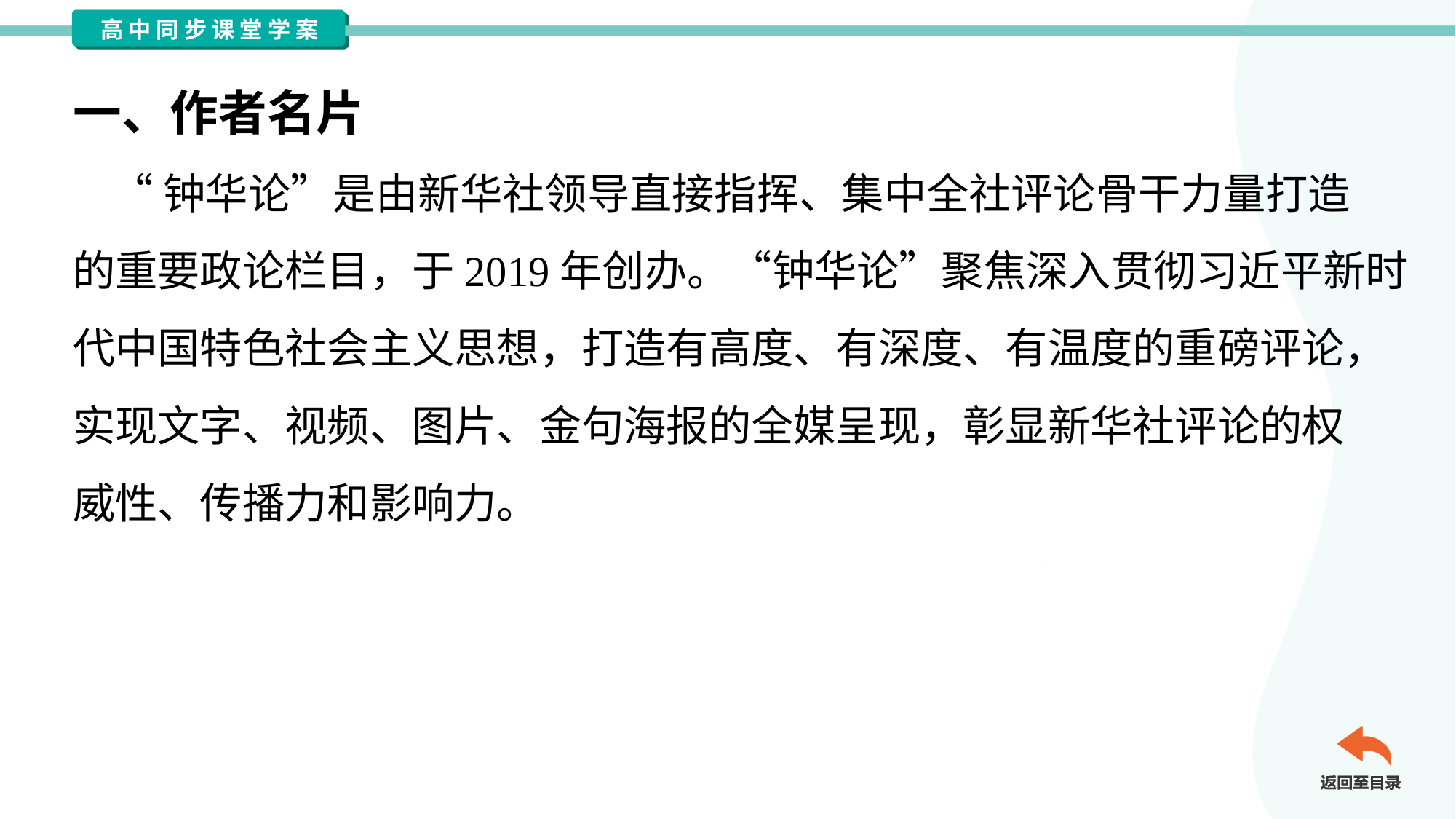

一、作者名片
    “钟华论”是由新华社领导直接指挥、集中全社评论骨干力量打造
的重要政论栏目，于2019年创办。“钟华论”聚焦深入贯彻习近平新时
代中国特色社会主义思想，打造有高度、有深度、有温度的重磅评论，
实现文字、视频、图片、金句海报的全媒呈现，彰显新华社评论的权
威性、传播力和影响力。